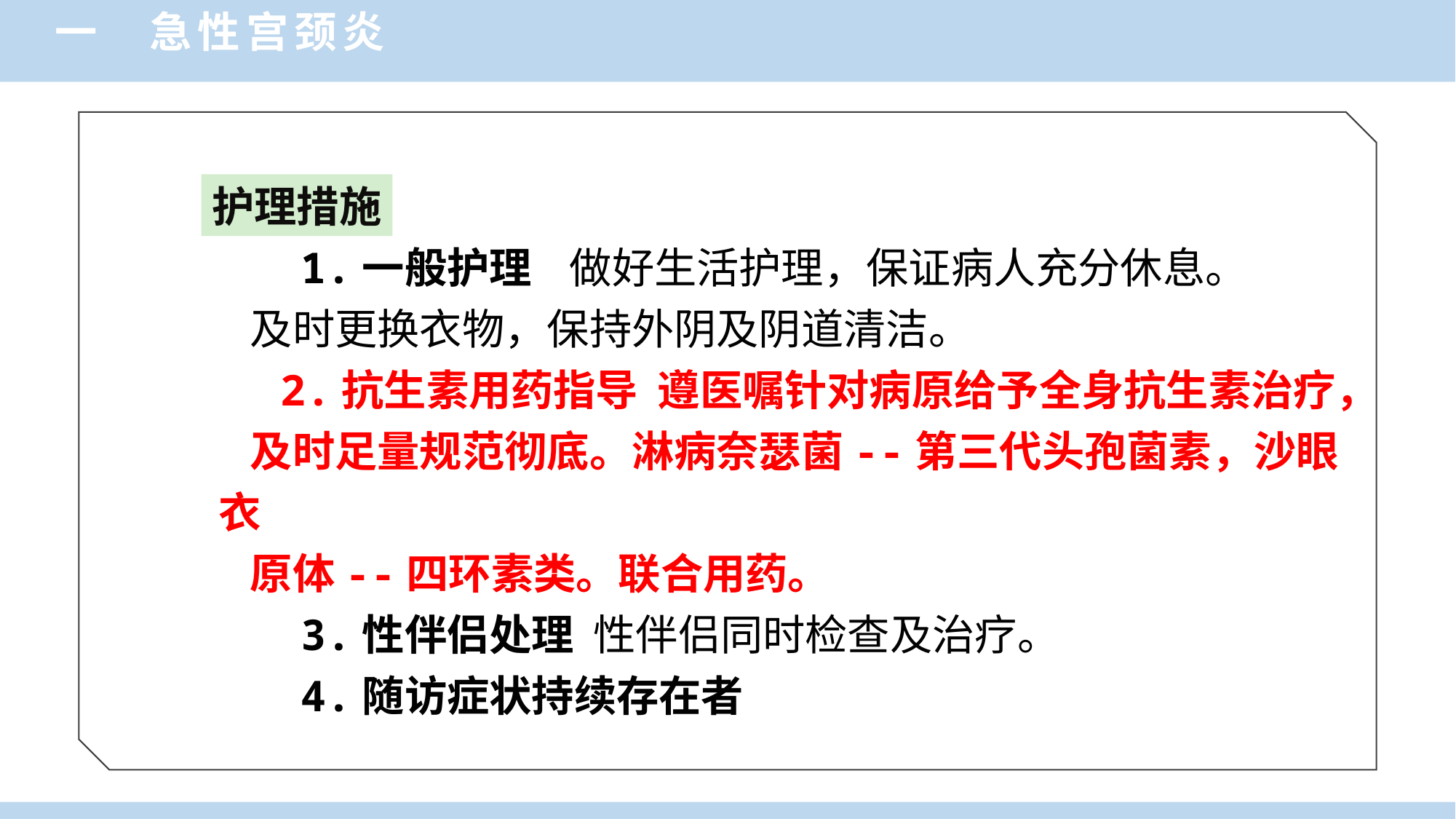

一   急性宫颈炎

护理措施
  1.一般护理    做好生活护理，保证病人充分休息。
及时更换衣物，保持外阴及阴道清洁。
　 2.抗生素用药指导  遵医嘱针对病原给予全身抗生素治疗，
及时足量规范彻底。淋病奈瑟菌--第三代头孢菌素，沙眼衣
原体--四环素类。联合用药。
  3.性伴侣处理  性伴侣同时检查及治疗。
  4.随访症状持续存在者